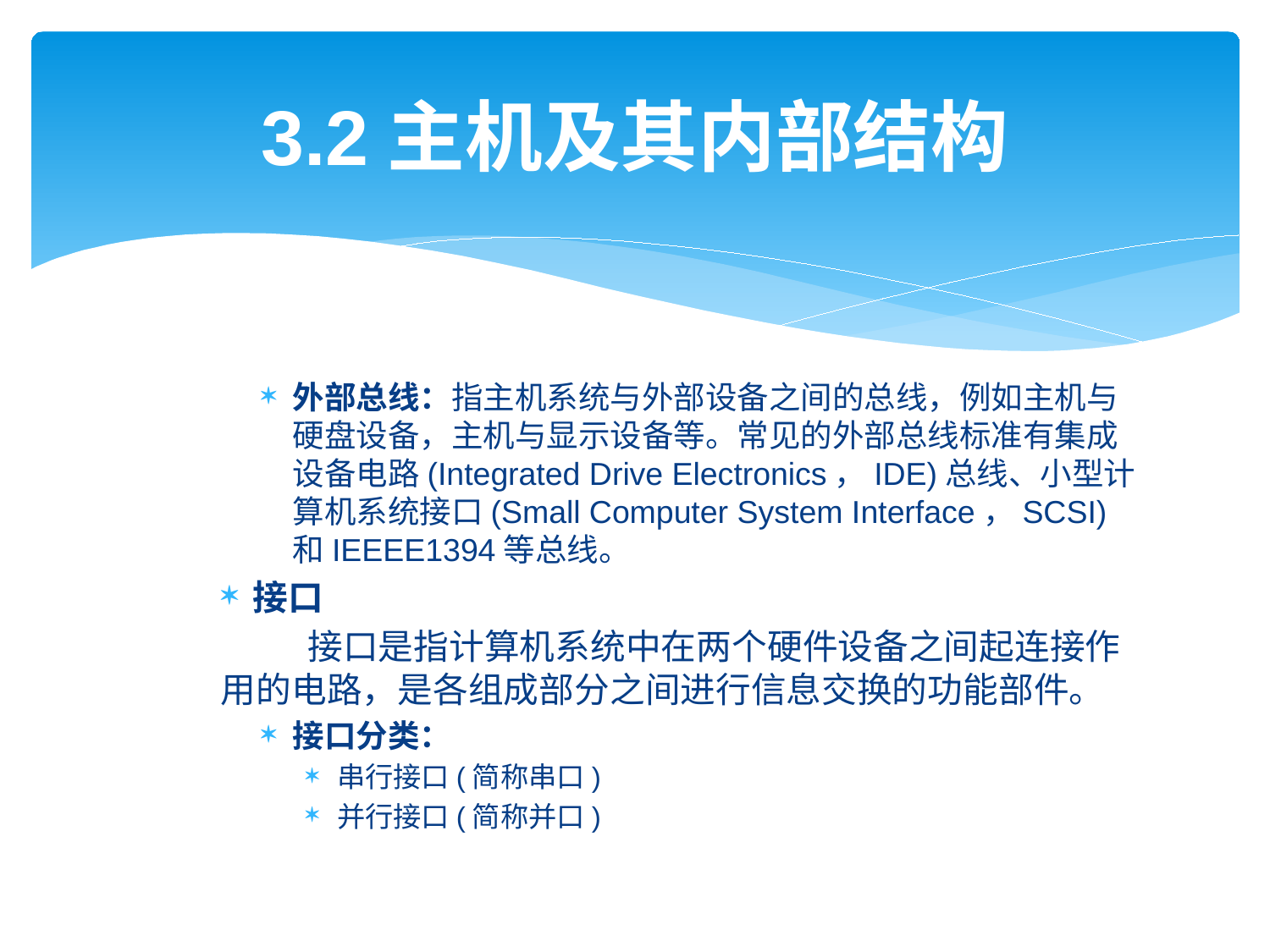

# 3.2主机及其内部结构
外部总线：指主机系统与外部设备之间的总线，例如主机与硬盘设备，主机与显示设备等。常见的外部总线标准有集成设备电路(Integrated Drive Electronics，IDE)总线、小型计算机系统接口(Small Computer System Interface，SCSI)和IEEEE1394等总线。
接口
          接口是指计算机系统中在两个硬件设备之间起连接作用的电路，是各组成部分之间进行信息交换的功能部件。
接口分类：
串行接口(简称串口)
并行接口(简称并口)